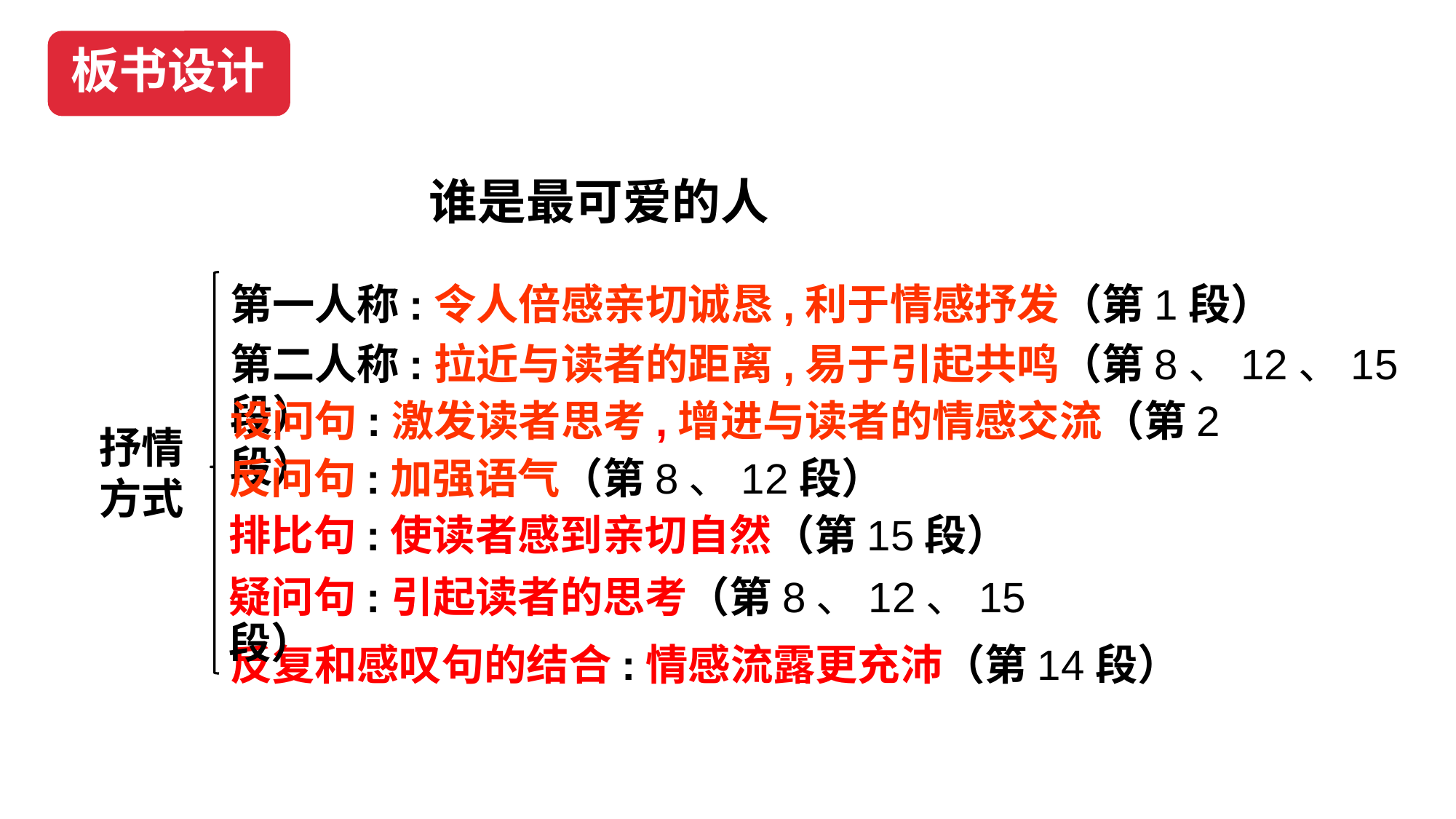

板书设计
谁是最可爱的人

第一人称:令人倍感亲切诚恳,利于情感抒发（第1段）
第二人称:拉近与读者的距离,易于引起共鸣（第8、12、15段）
设问句:激发读者思考,增进与读者的情感交流（第2段）
抒情方式
反问句:加强语气（第8、12段）
排比句:使读者感到亲切自然（第15段）
疑问句:引起读者的思考（第8、12、15段）
反复和感叹句的结合:情感流露更充沛（第14段）